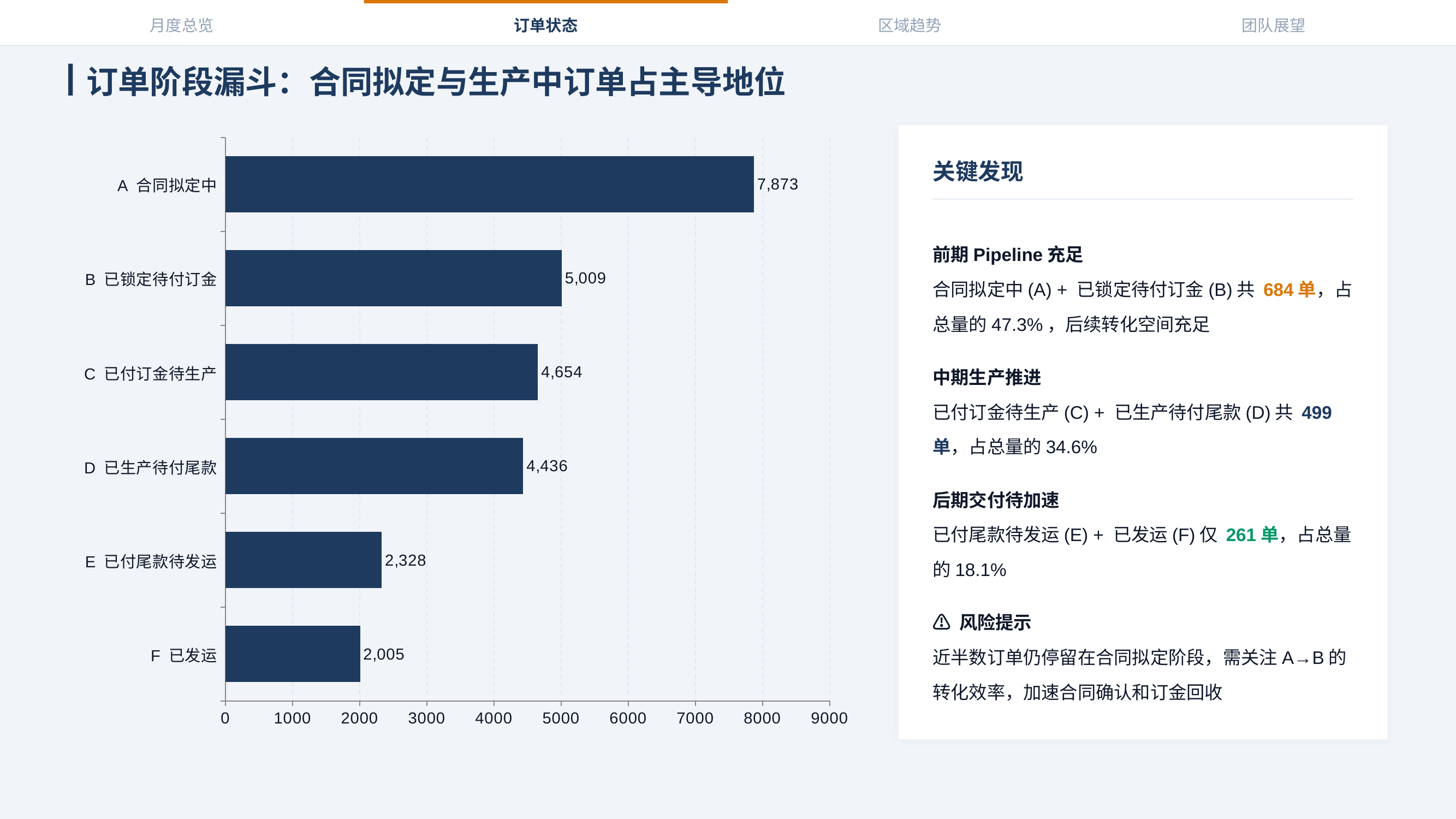

月度总览
订单状态
区域趋势
团队展望

订单阶段漏斗：合同拟定与生产中订单占主导地位

### Chart

| Category | 车辆台数 |
|---|---|
| F 已发运 | 2005.0 |
| E 已付尾款待发运 | 2328.0 |
| D 已生产待付尾款 | 4436.0 |
| C 已付订金待生产 | 4654.0 |
| B 已锁定待付订金 | 5009.0 |
| A 合同拟定中 | 7873.0 |
关键发现

前期Pipeline充足
合同拟定中(A) + 已锁定待付订金(B)共 684单，占总量的47.3%，后续转化空间充足
中期生产推进
已付订金待生产(C) + 已生产待付尾款(D)共 499单，占总量的34.6%
后期交付待加速
已付尾款待发运(E) + 已发运(F)仅 261单，占总量的18.1%
⚠ 风险提示
近半数订单仍停留在合同拟定阶段，需关注A→B的转化效率，加速合同确认和订金回收